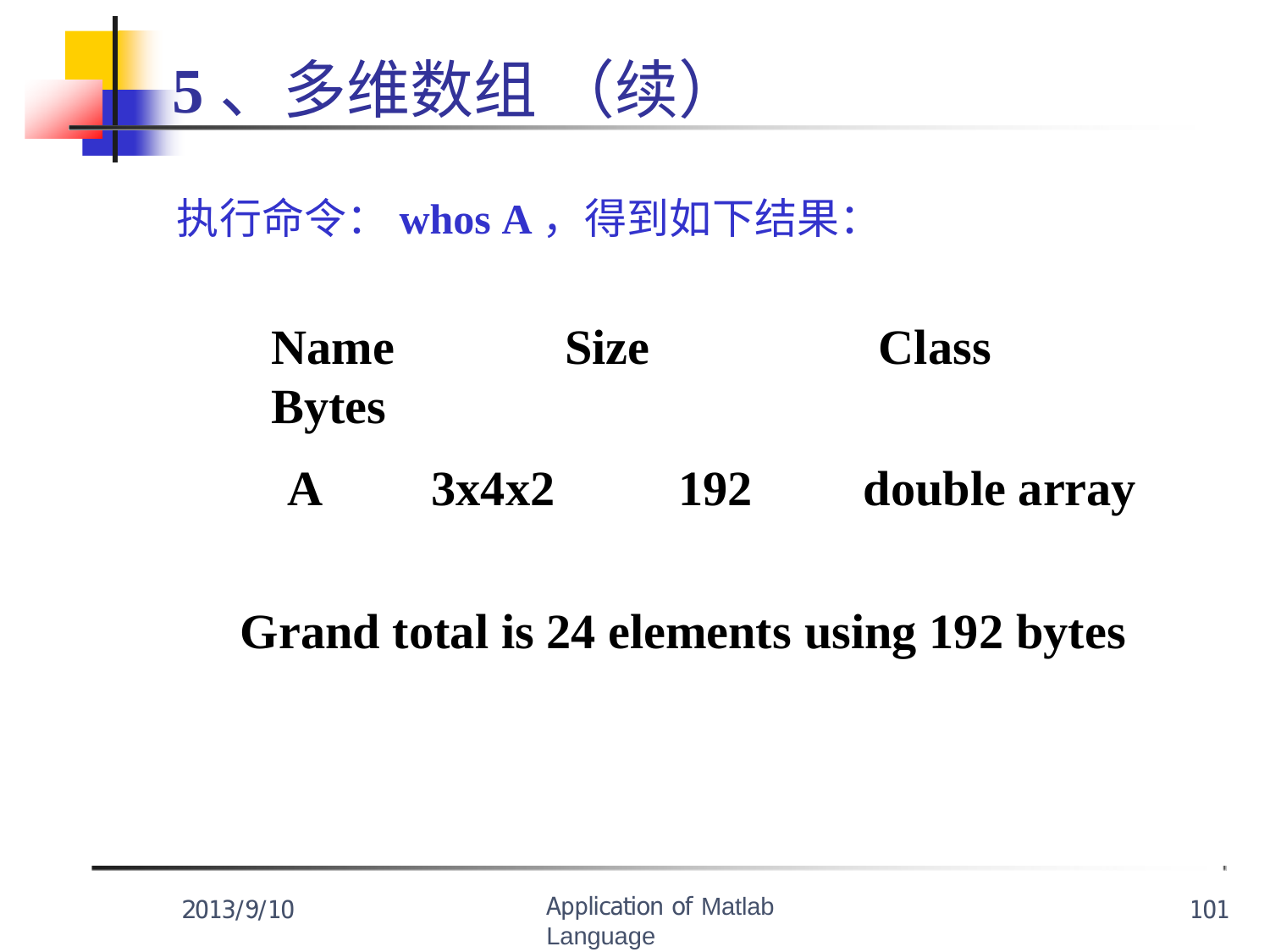

# 5、多维数组 （续）
执行命令：whos A，得到如下结果：

Name	Size	Bytes
Class
A
3x4x2
192
double array
Grand total is 24 elements using 192 bytes
Application of Matlab Language
2013/9/10
101